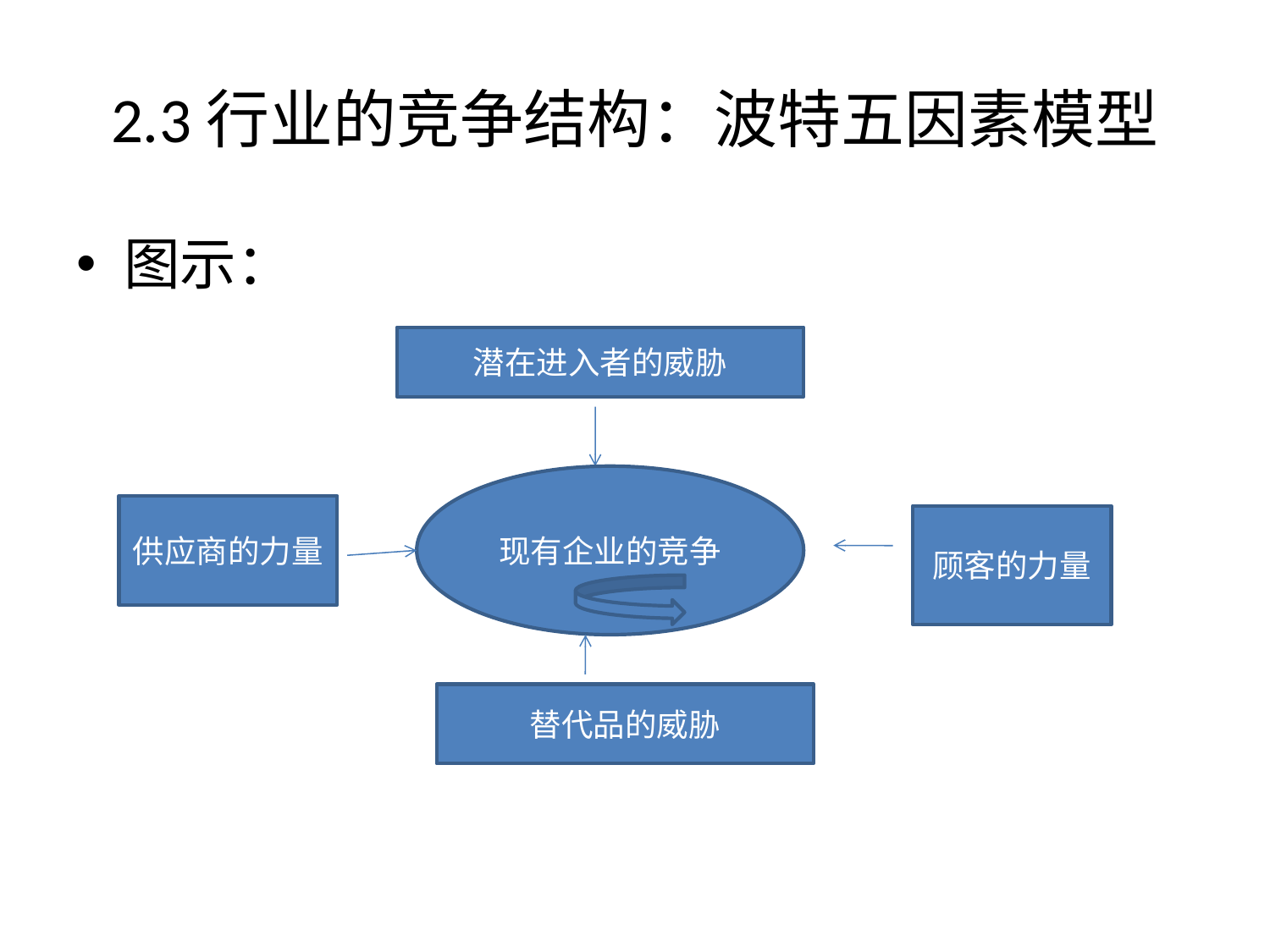

# 2.3行业的竞争结构：波特五因素模型
图示：

潜在进入者的威胁
现有企业的竞争
供应商的力量
顾客的力量

替代品的威胁